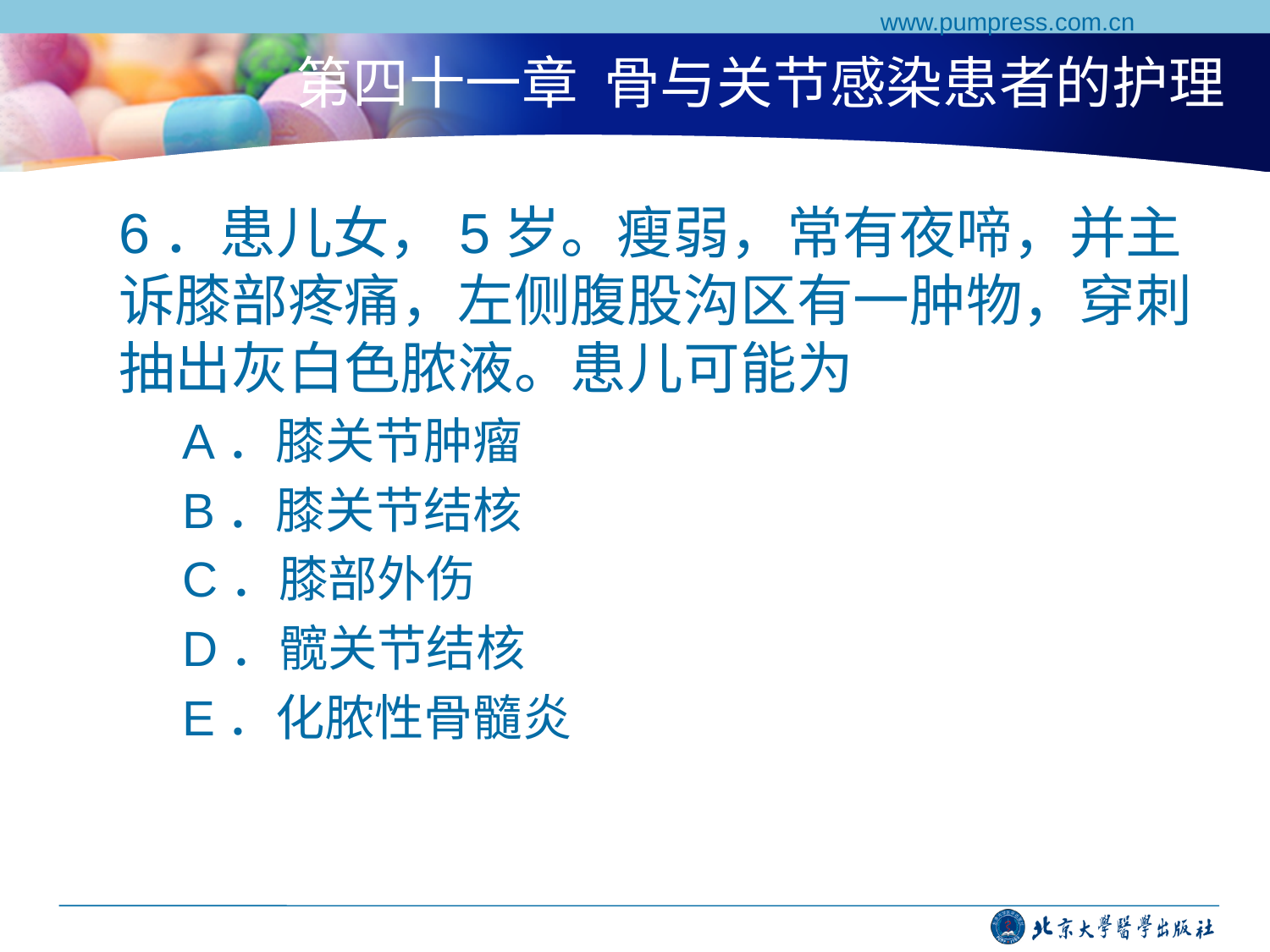

www.pumpress.com.cn
# 第四十一章  骨与关节感染患者的护理
6．患儿女，5岁。瘦弱，常有夜啼，并主诉膝部疼痛，左侧腹股沟区有一肿物，穿刺抽出灰白色脓液。患儿可能为
A．膝关节肿瘤
B．膝关节结核
C．膝部外伤
D．髋关节结核
E．化脓性骨髓炎